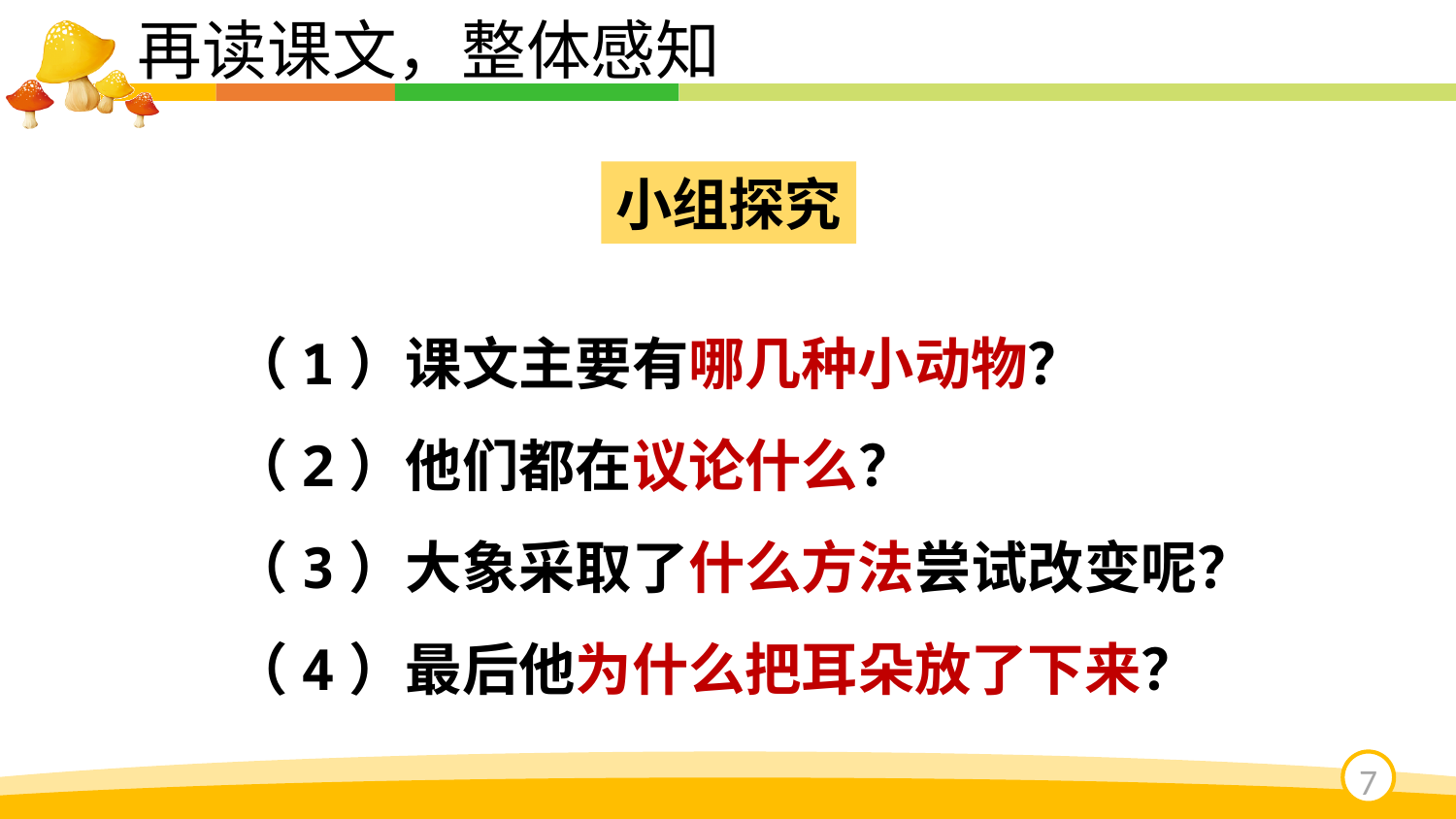

再读课文，整体感知
小组探究
（1）课文主要有哪几种小动物？
（2）他们都在议论什么？
（3）大象采取了什么方法尝试改变呢？
（4）最后他为什么把耳朵放了下来？